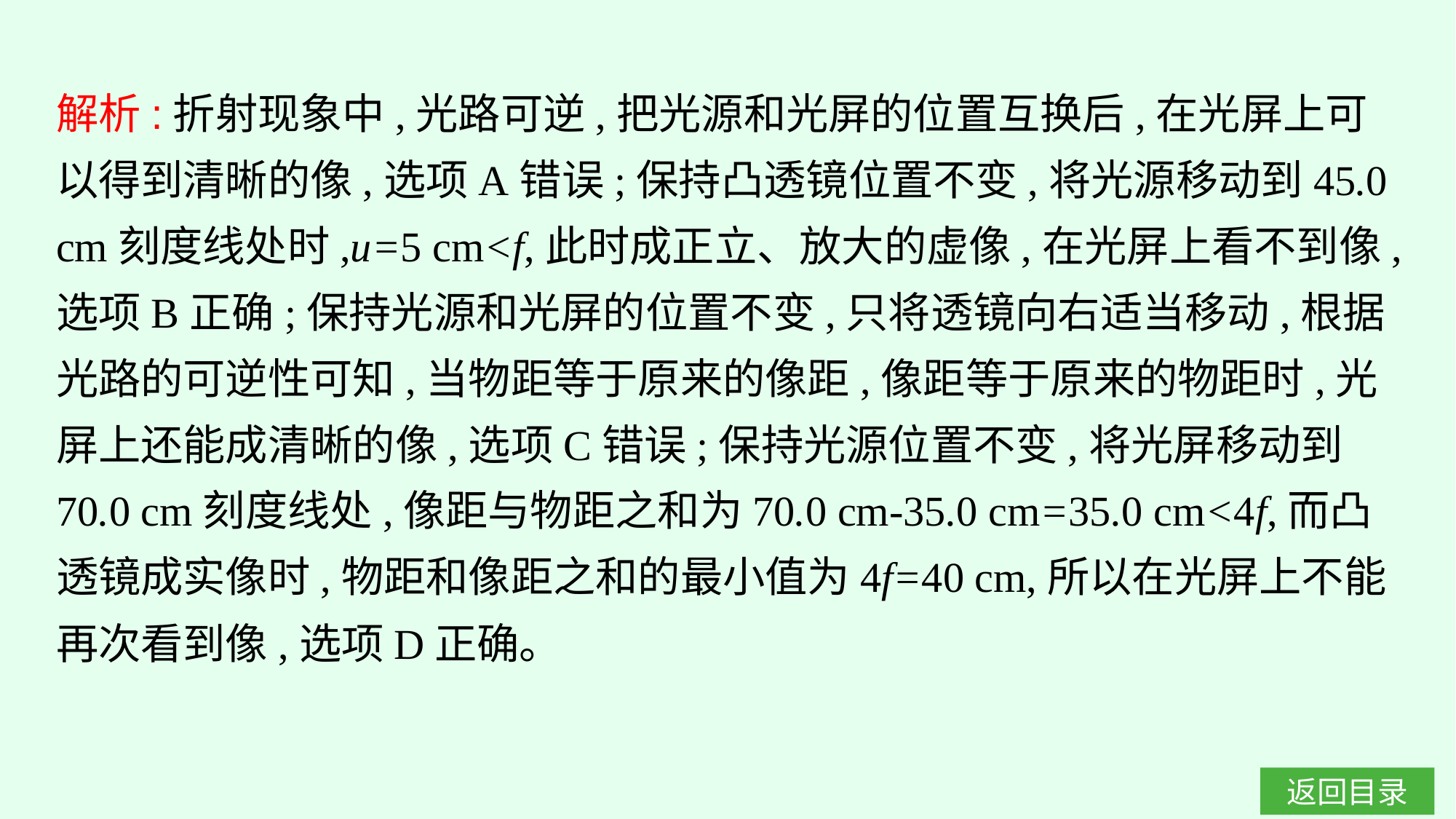

解析:折射现象中,光路可逆,把光源和光屏的位置互换后,在光屏上可以得到清晰的像,选项A错误;保持凸透镜位置不变,将光源移动到45.0 cm刻度线处时,u=5 cm<f,此时成正立、放大的虚像,在光屏上看不到像,选项B正确;保持光源和光屏的位置不变,只将透镜向右适当移动,根据光路的可逆性可知,当物距等于原来的像距,像距等于原来的物距时,光屏上还能成清晰的像,选项C错误;保持光源位置不变,将光屏移动到70.0 cm刻度线处,像距与物距之和为70.0 cm-35.0 cm=35.0 cm<4f,而凸透镜成实像时,物距和像距之和的最小值为4f=40 cm,所以在光屏上不能再次看到像,选项D正确。